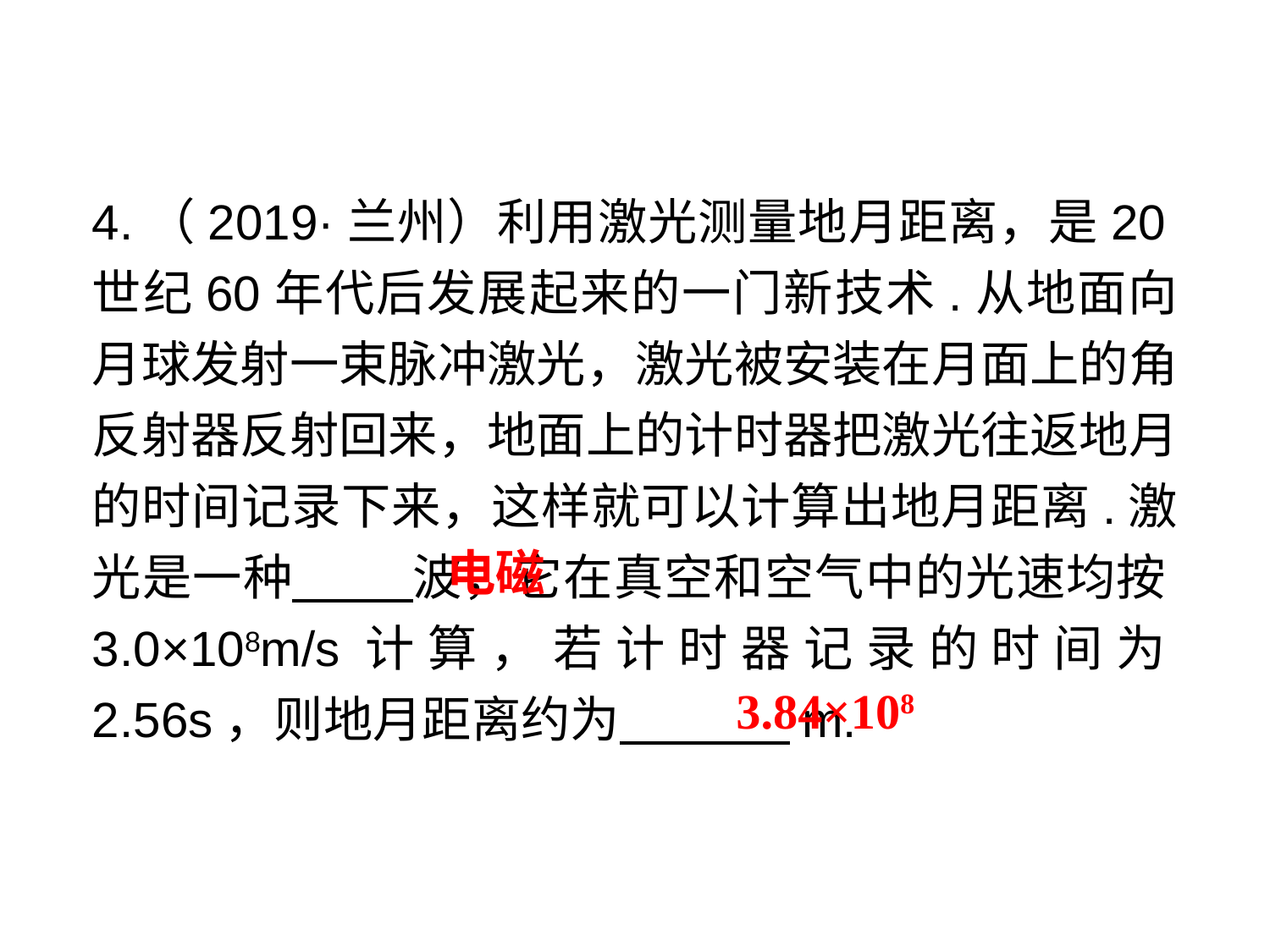

4.（2019·兰州）利用激光测量地月距离，是20世纪60年代后发展起来的一门新技术.从地面向月球发射一束脉冲激光，激光被安装在月面上的角反射器反射回来，地面上的计时器把激光往返地月的时间记录下来，这样就可以计算出地月距离.激光是一种          波，它在真空和空气中的光速均按3.0×108m/s计算，若计时器记录的时间为2.56s，则地月距离约为    　       m.
 电磁
 3.84×108